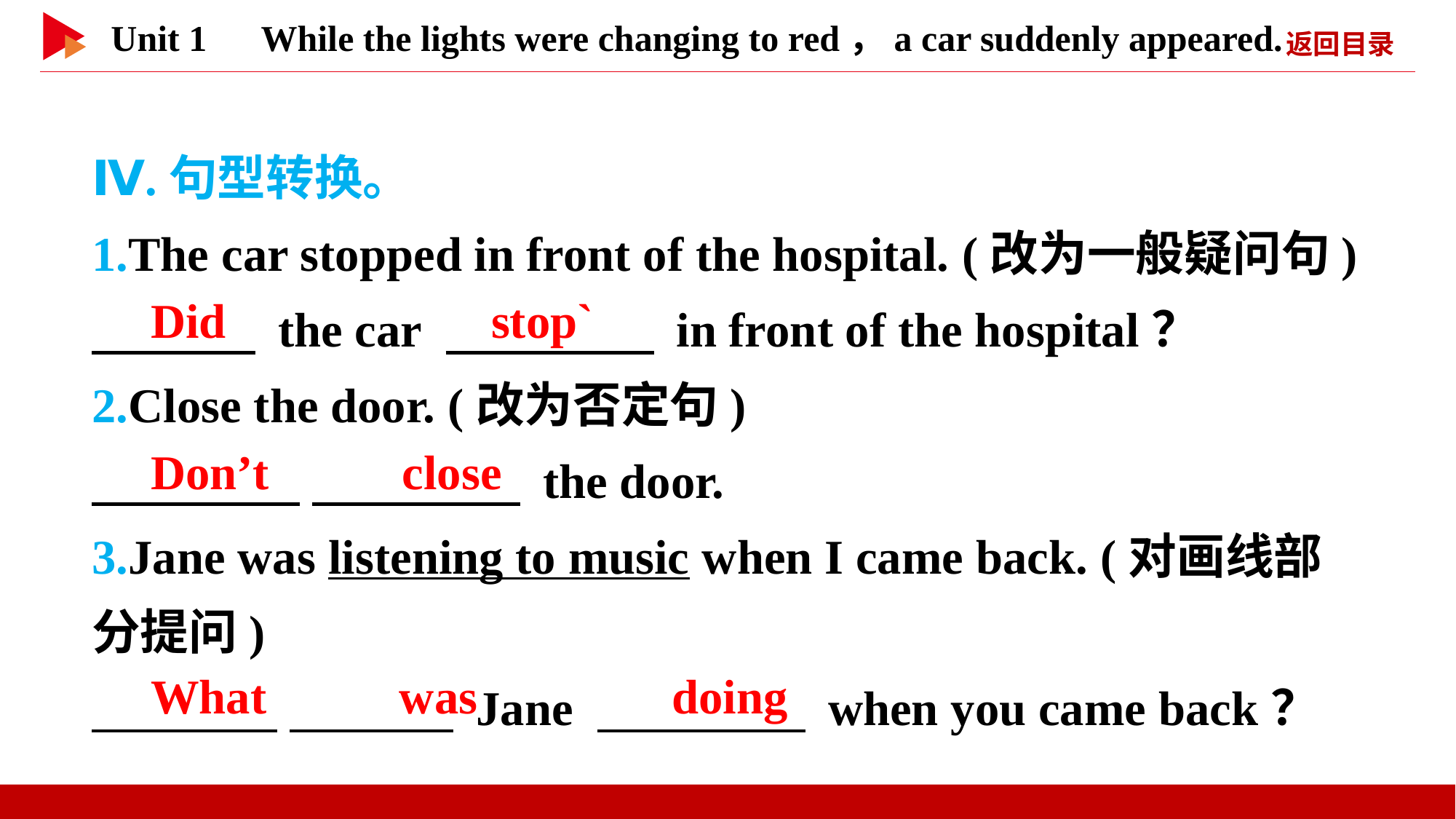

Ⅳ.句型转换。
1.The car stopped in front of the hospital. (改为一般疑问句)
　      　 the car 　          　 in front of the hospital？
2.Close the door. (改为否定句)
　          　 　          　 the door.
3.Jane was listening to music when I came back. (对画线部分提问)
　        　 　      　 Jane 　          　 when you came back？
　Did
　stop`
　Don’t　 　close
　What　 　was
　doing